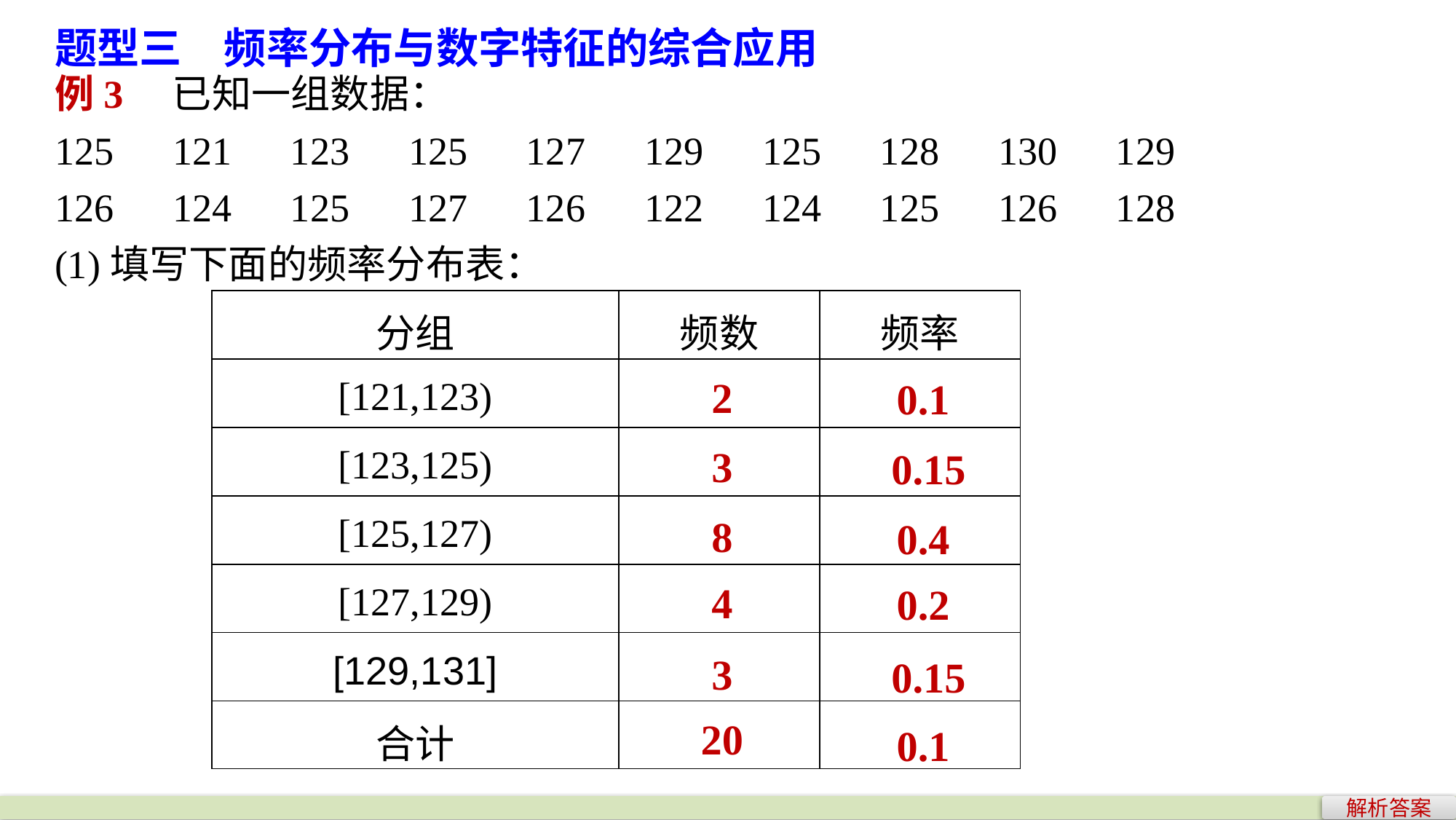

题型三　频率分布与数字特征的综合应用
例3　已知一组数据：
125　121　123　125　127　129　125　128　130　129
126　124　125　127　126　122　124　125　126　128
(1)填写下面的频率分布表：
| 分组 | 频数 | 频率 |
| --- | --- | --- |
| [121,123) |  |  |
| [123,125) |  |  |
| [125,127) |  |  |
| [127,129) |  |  |
| [129,131] |  |  |
| 合计 |  |  |
2
0.1
3
0.15
8
0.4
4
0.2
3
0.15
20
0.1
解析答案